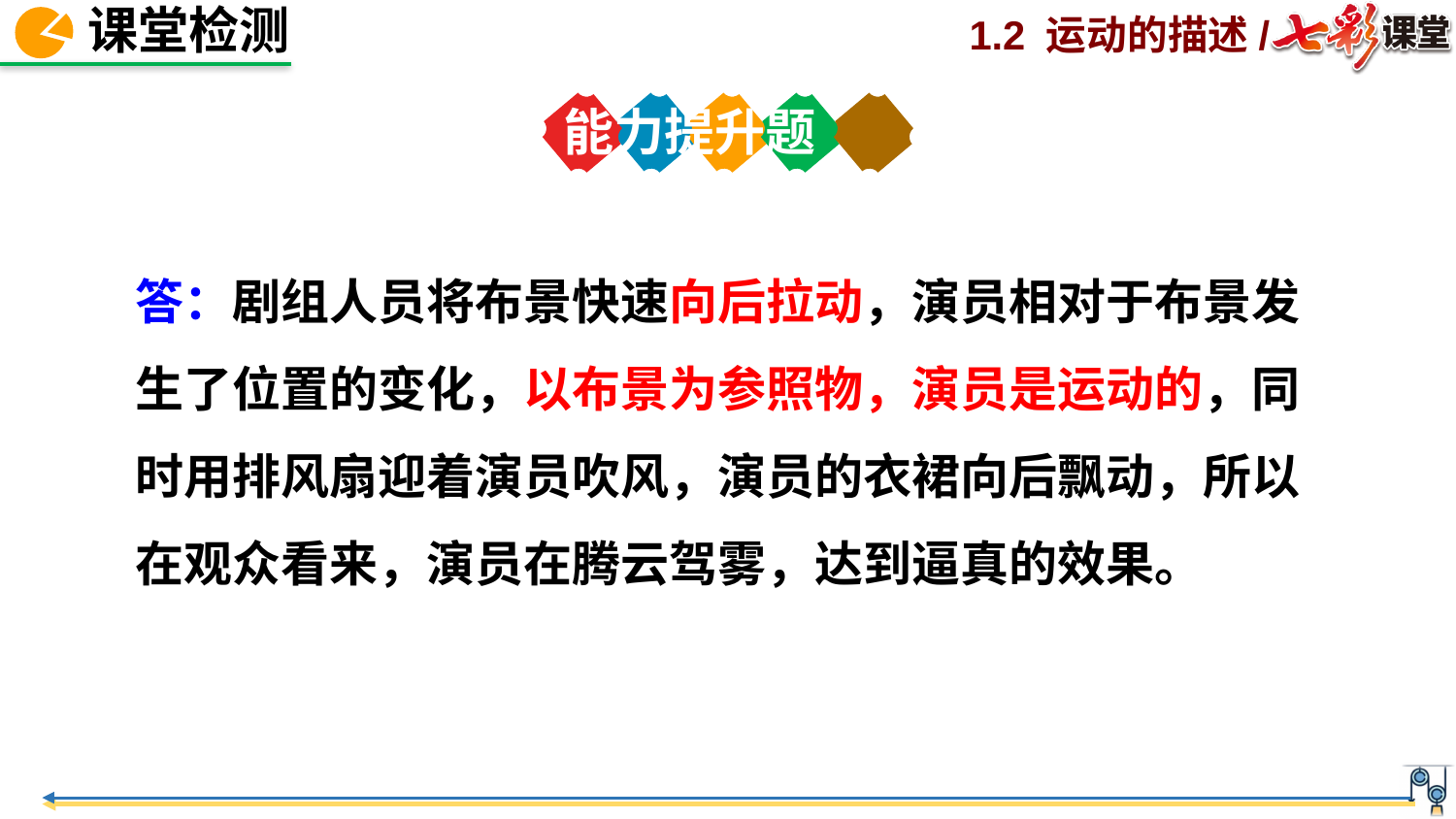

能力提升题

答：剧组人员将布景快速向后拉动，演员相对于布景发生了位置的变化，以布景为参照物，演员是运动的，同时用排风扇迎着演员吹风，演员的衣裙向后飘动，所以在观众看来，演员在腾云驾雾，达到逼真的效果。